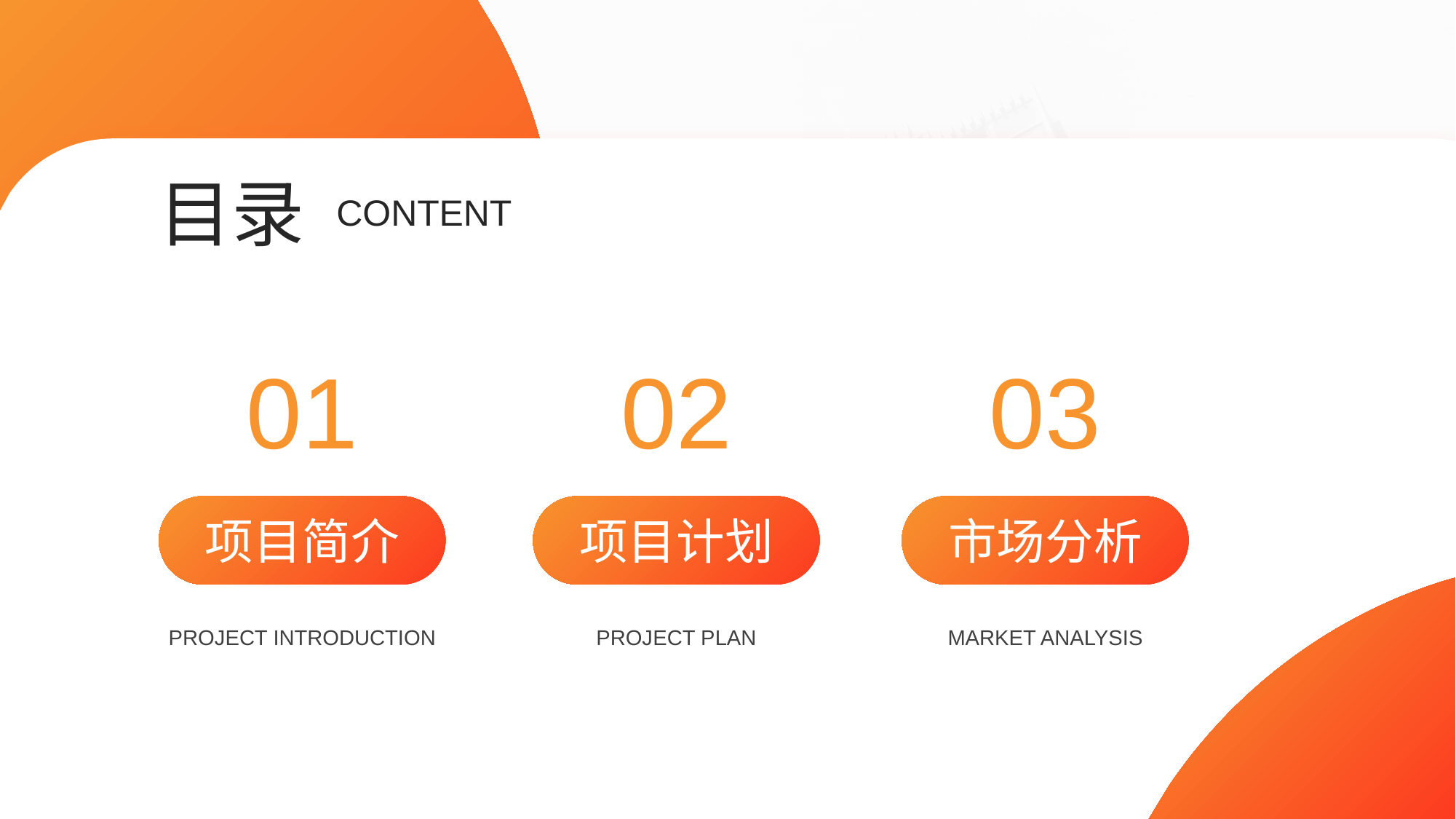

目录
CONTENT
01

项目简介
PROJECT INTRODUCTION
02

项目计划
PROJECT PLAN
03

市场分析
MARKET ANALYSIS